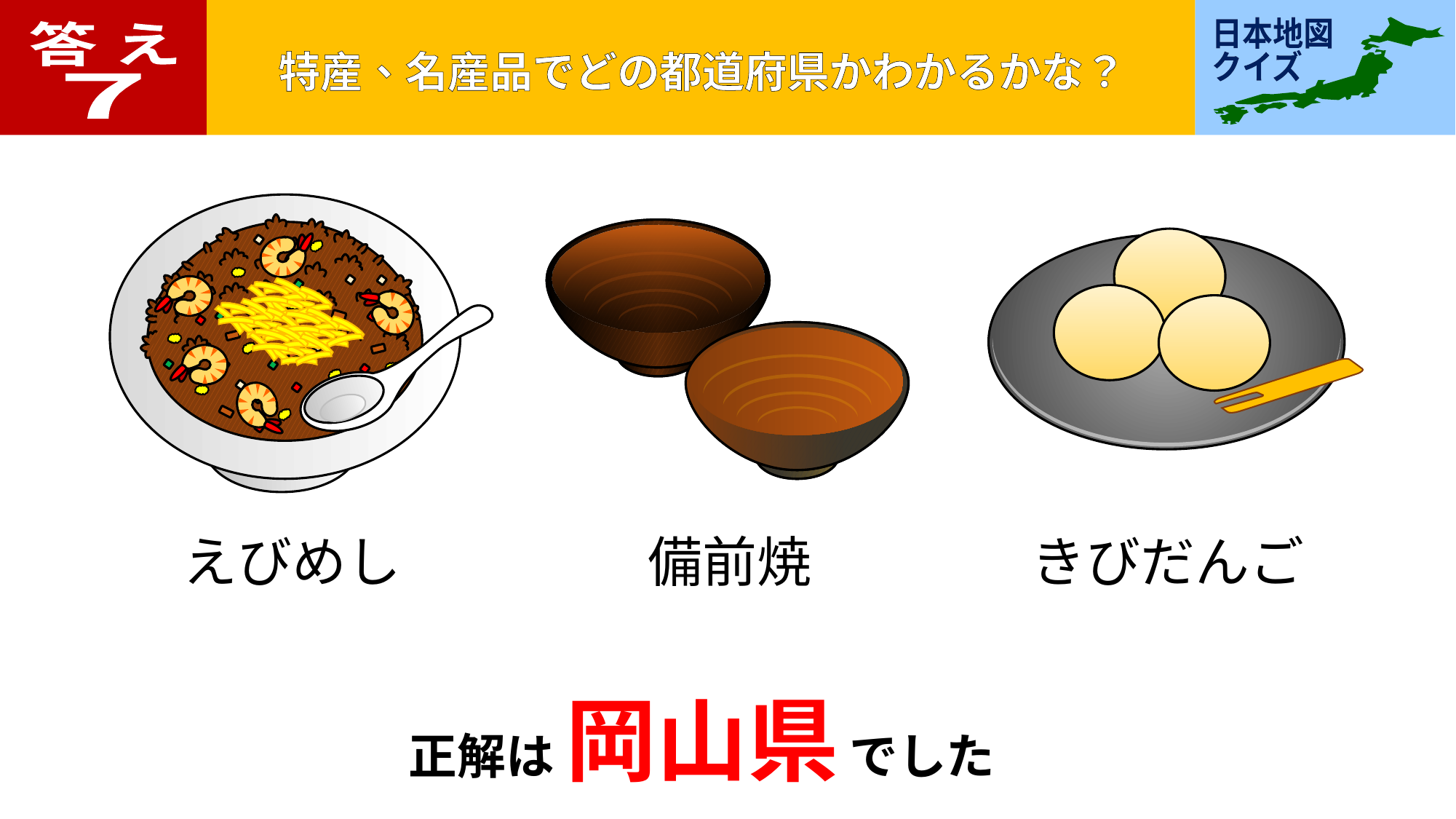

答 え
７

えびめし
備前焼
きびだんご
正解は 岡山県 でした